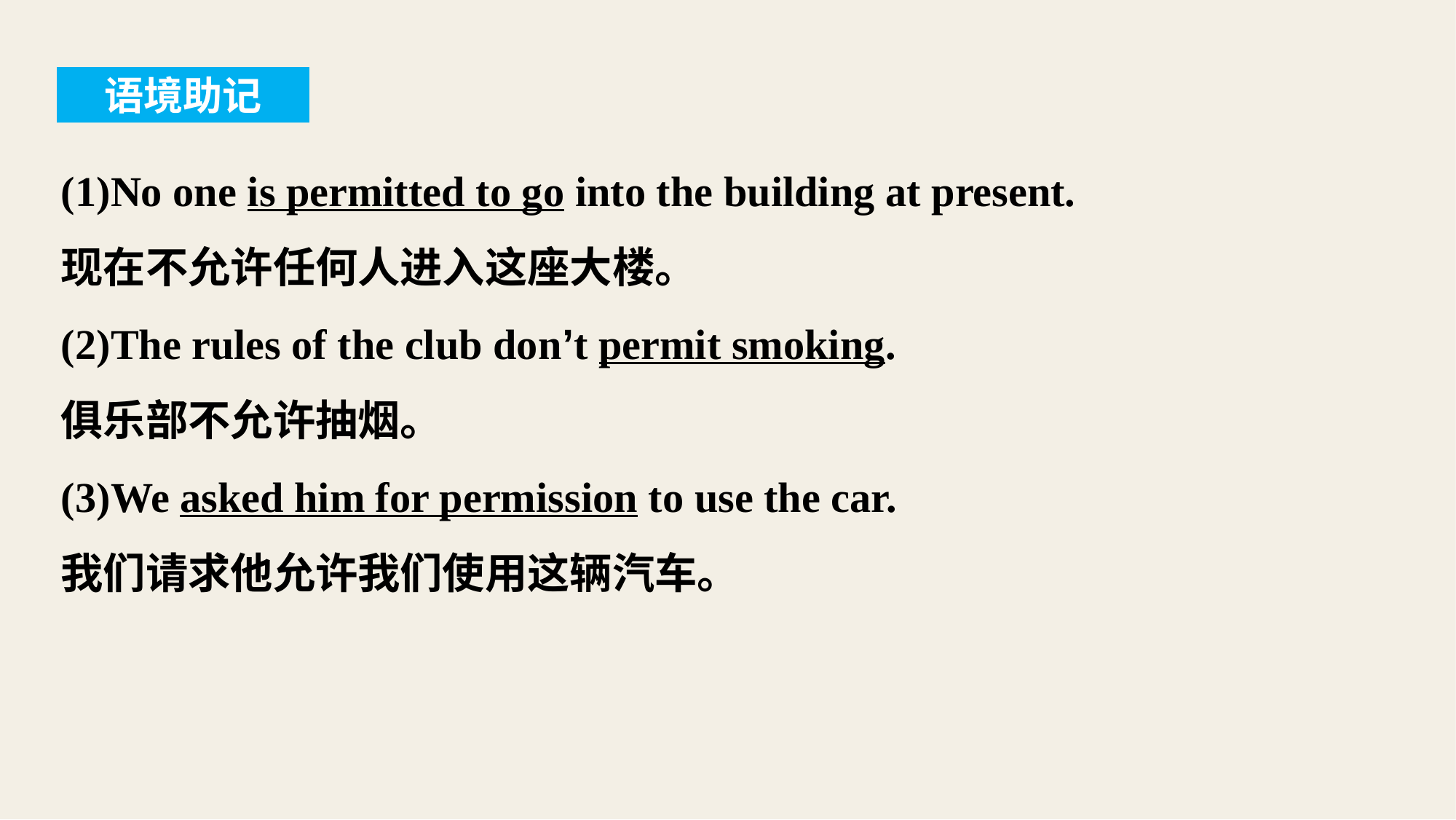

语境助记
(1)No one is permitted to go into the building at present.
现在不允许任何人进入这座大楼。
(2)The rules of the club don’t permit smoking.
俱乐部不允许抽烟。
(3)We asked him for permission to use the car.
我们请求他允许我们使用这辆汽车。